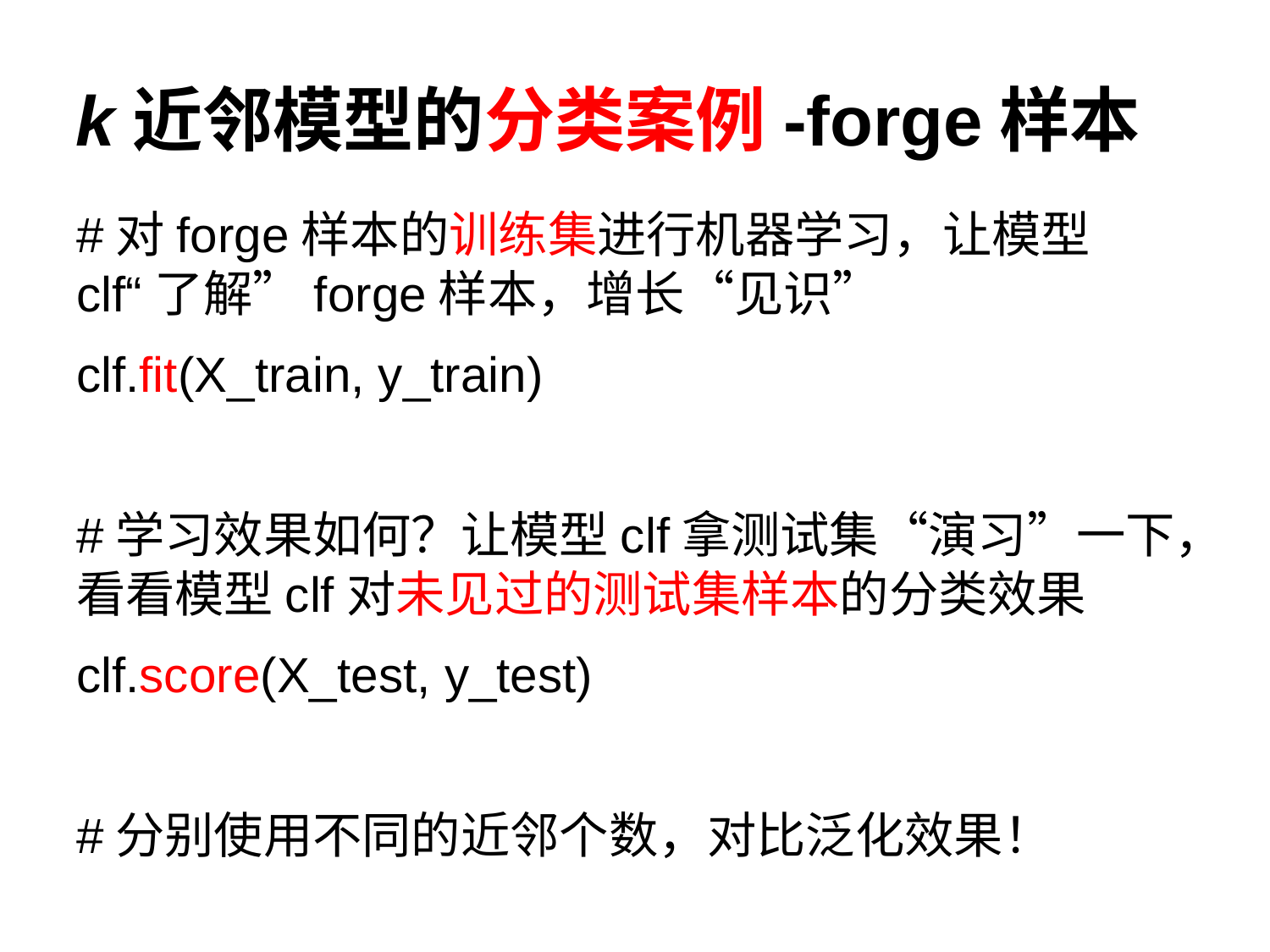

# k近邻模型的分类案例-forge样本
#对forge样本的训练集进行机器学习，让模型clf“了解”forge样本，增长“见识”
clf.fit(X_train, y_train)

#学习效果如何？让模型clf拿测试集“演习”一下，看看模型clf对未见过的测试集样本的分类效果
clf.score(X_test, y_test)

#分别使用不同的近邻个数，对比泛化效果！